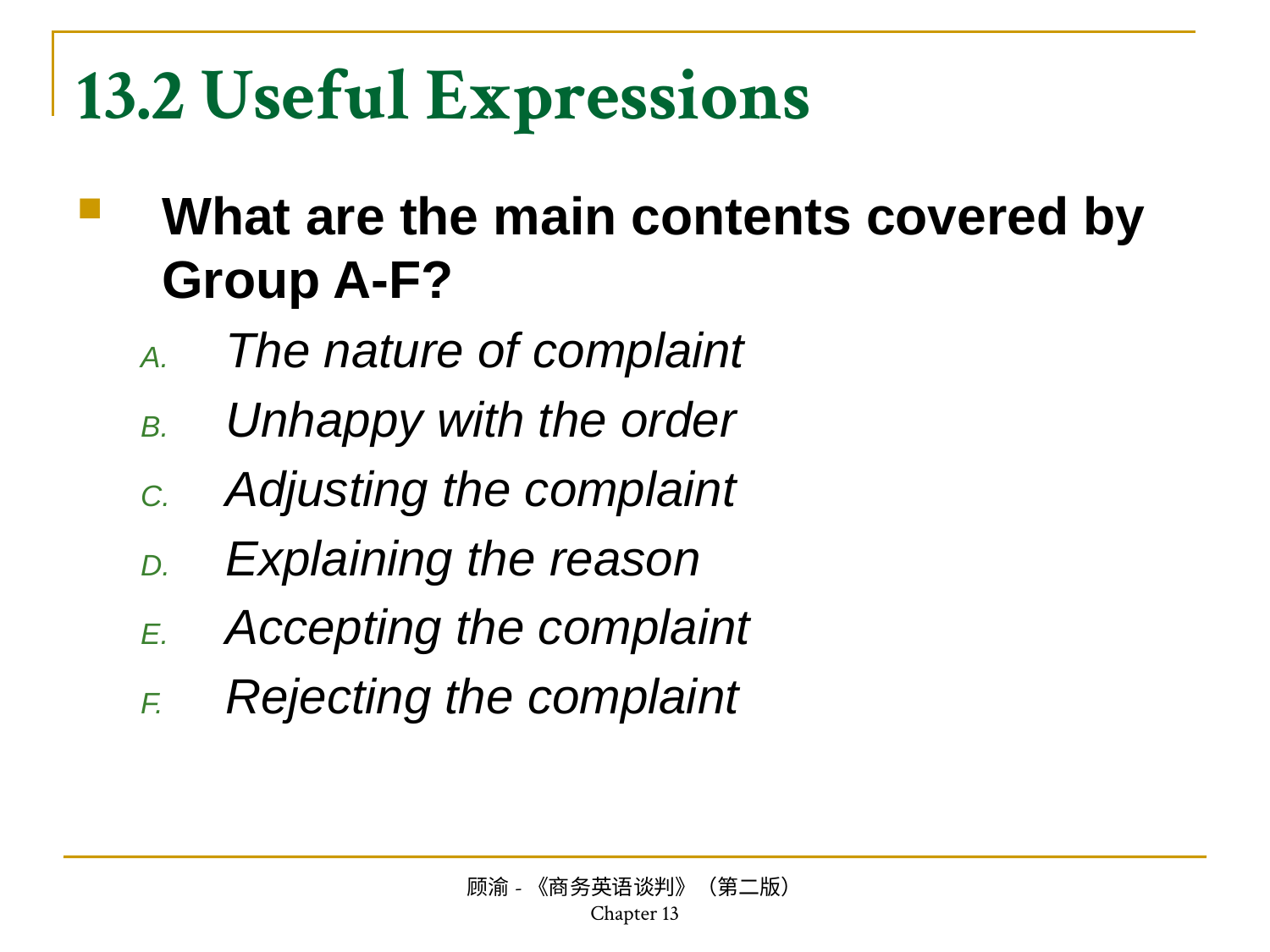

# 13.2 Useful Expressions
What are the main contents covered by Group A-F?
The nature of complaint
Unhappy with the order
Adjusting the complaint
Explaining the reason
Accepting the complaint
Rejecting the complaint

14
顾渝-《商务英语谈判》（第二版） Chapter 13